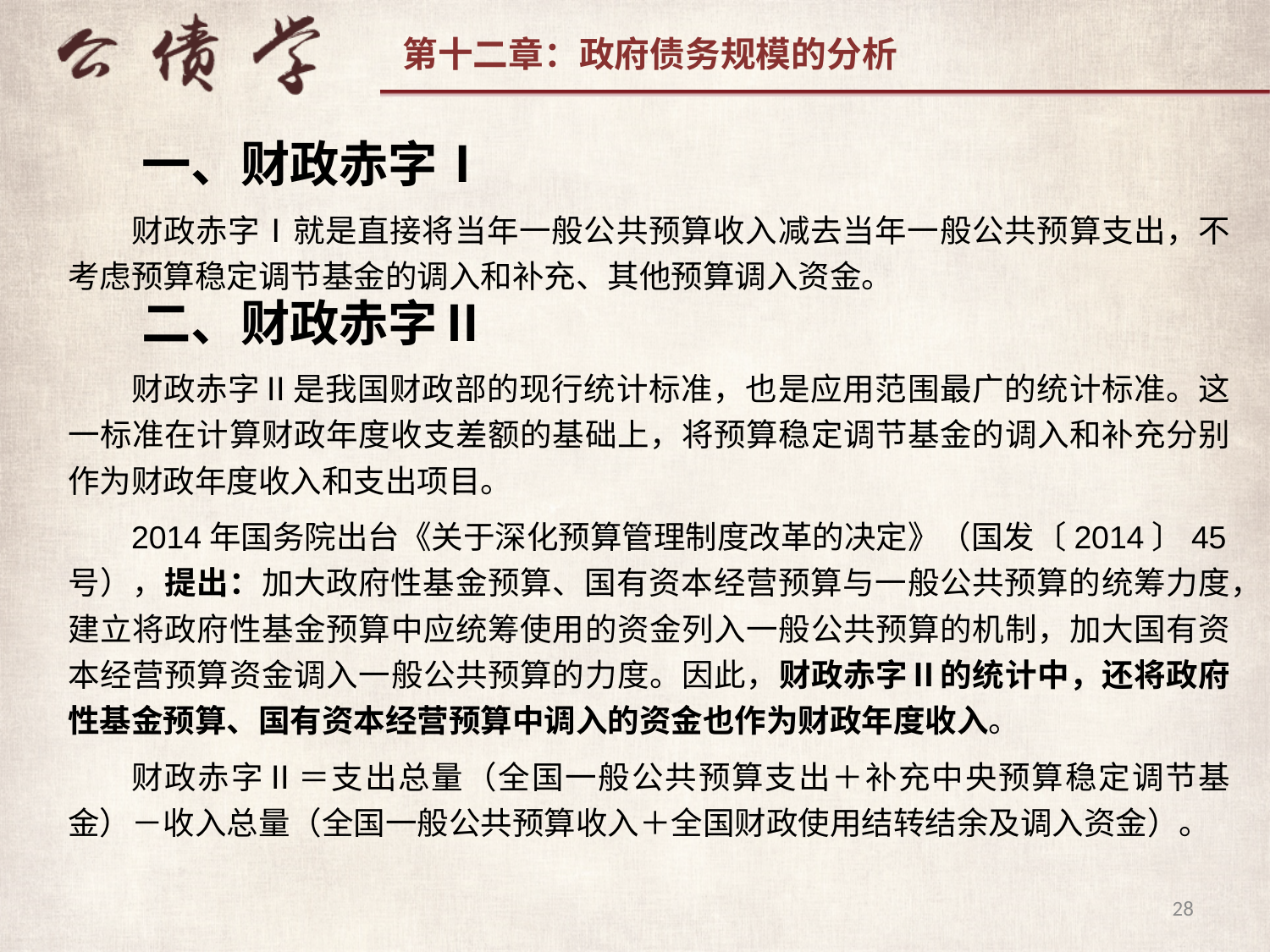

一、财政赤字Ⅰ
财政赤字Ⅰ就是直接将当年一般公共预算收入减去当年一般公共预算支出，不考虑预算稳定调节基金的调入和补充、其他预算调入资金。
二、财政赤字Ⅱ
财政赤字Ⅱ是我国财政部的现行统计标准，也是应用范围最广的统计标准。这一标准在计算财政年度收支差额的基础上，将预算稳定调节基金的调入和补充分别作为财政年度收入和支出项目。
2014年国务院出台《关于深化预算管理制度改革的决定》（国发〔2014〕45号），提出：加大政府性基金预算、国有资本经营预算与一般公共预算的统筹力度，建立将政府性基金预算中应统筹使用的资金列入一般公共预算的机制，加大国有资本经营预算资金调入一般公共预算的力度。因此，财政赤字Ⅱ的统计中，还将政府性基金预算、国有资本经营预算中调入的资金也作为财政年度收入。
财政赤字Ⅱ＝支出总量（全国一般公共预算支出＋补充中央预算稳定调节基金）－收入总量（全国一般公共预算收入＋全国财政使用结转结余及调入资金）。

28